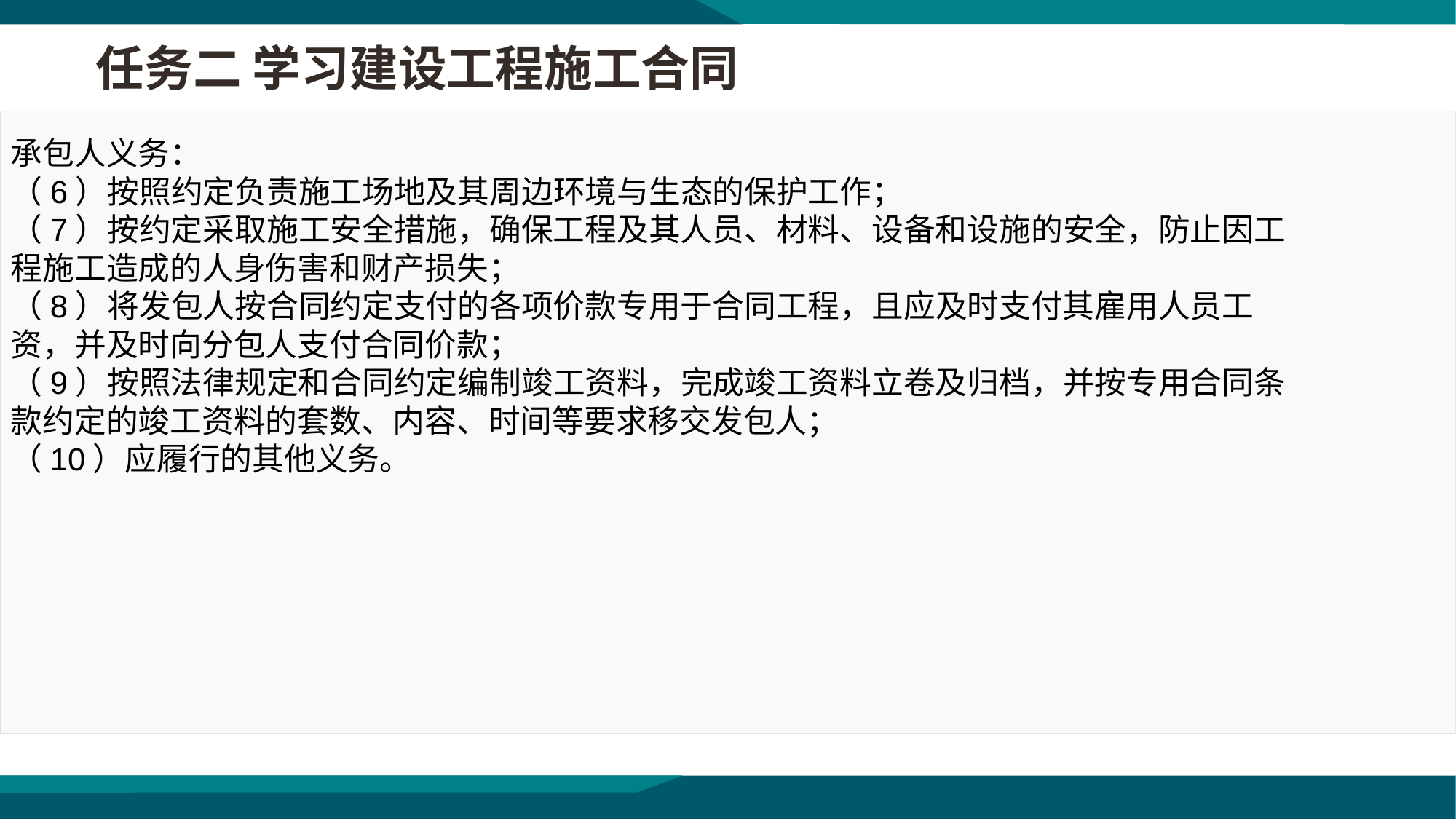

任务二 学习建设工程施工合同
承包人义务：
（6）按照约定负责施工场地及其周边环境与生态的保护工作；
（7）按约定采取施工安全措施，确保工程及其人员、材料、设备和设施的安全，防止因工程施工造成的人身伤害和财产损失；
（8）将发包人按合同约定支付的各项价款专用于合同工程，且应及时支付其雇用人员工资，并及时向分包人支付合同价款；
（9）按照法律规定和合同约定编制竣工资料，完成竣工资料立卷及归档，并按专用合同条款约定的竣工资料的套数、内容、时间等要求移交发包人；
（10）应履行的其他义务。